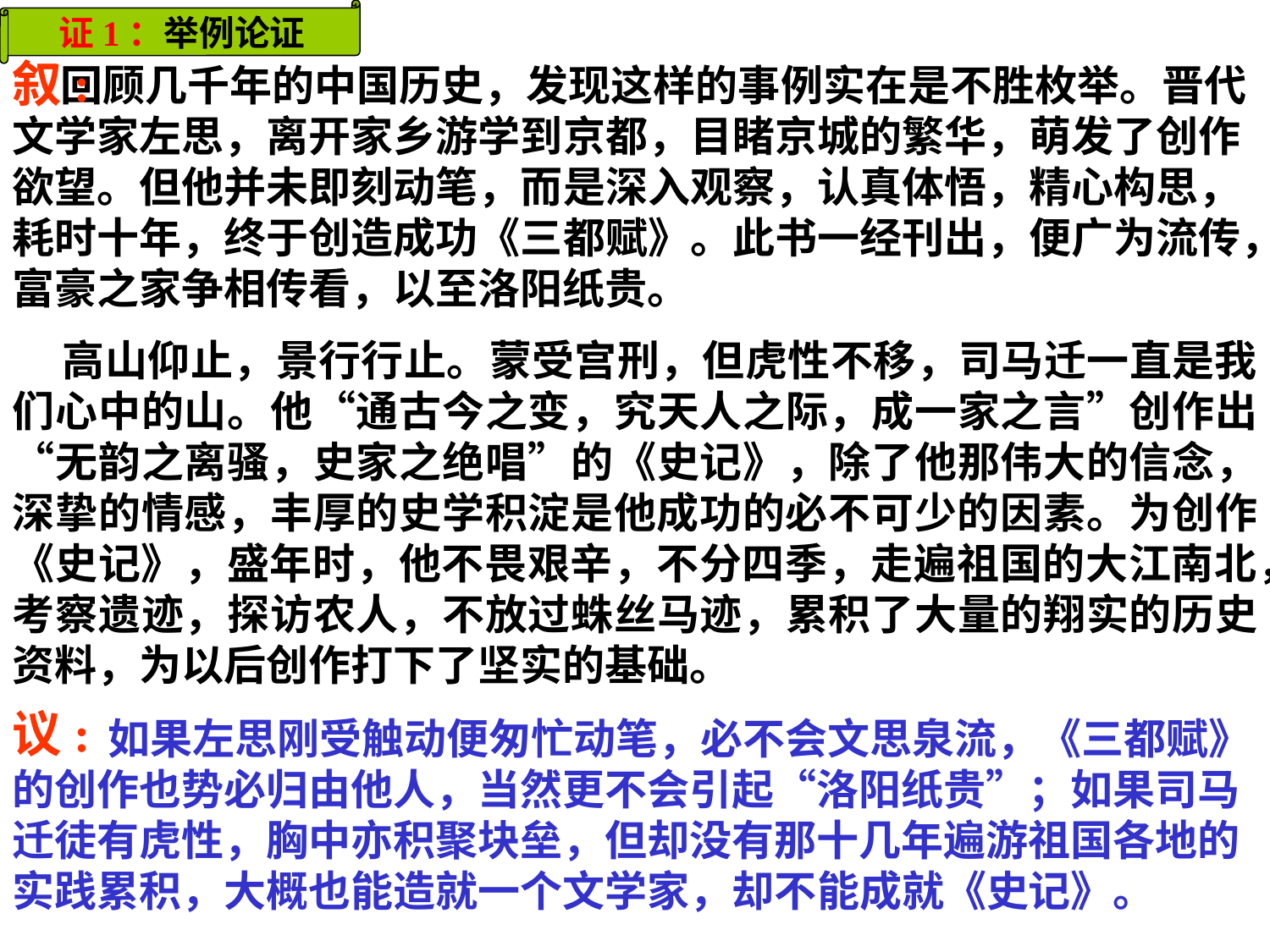

证1：举例论证
叙:
    回顾几千年的中国历史，发现这样的事例实在是不胜枚举。晋代文学家左思，离开家乡游学到京都，目睹京城的繁华，萌发了创作欲望。但他并未即刻动笔，而是深入观察，认真体悟，精心构思，耗时十年，终于创造成功《三都赋》。此书一经刊出，便广为流传，富豪之家争相传看，以至洛阳纸贵。
    高山仰止，景行行止。蒙受宫刑，但虎性不移，司马迁一直是我们心中的山。他“通古今之变，究天人之际，成一家之言”创作出“无韵之离骚，史家之绝唱”的《史记》，除了他那伟大的信念，深挚的情感，丰厚的史学积淀是他成功的必不可少的因素。为创作《史记》，盛年时，他不畏艰辛，不分四季，走遍祖国的大江南北，考察遗迹，探访农人，不放过蛛丝马迹，累积了大量的翔实的历史资料，为以后创作打下了坚实的基础。
议:
         如果左思刚受触动便匆忙动笔，必不会文思泉流，《三都赋》的创作也势必归由他人，当然更不会引起“洛阳纸贵”；如果司马迁徒有虎性，胸中亦积聚块垒，但却没有那十几年遍游祖国各地的实践累积，大概也能造就一个文学家，却不能成就《史记》。